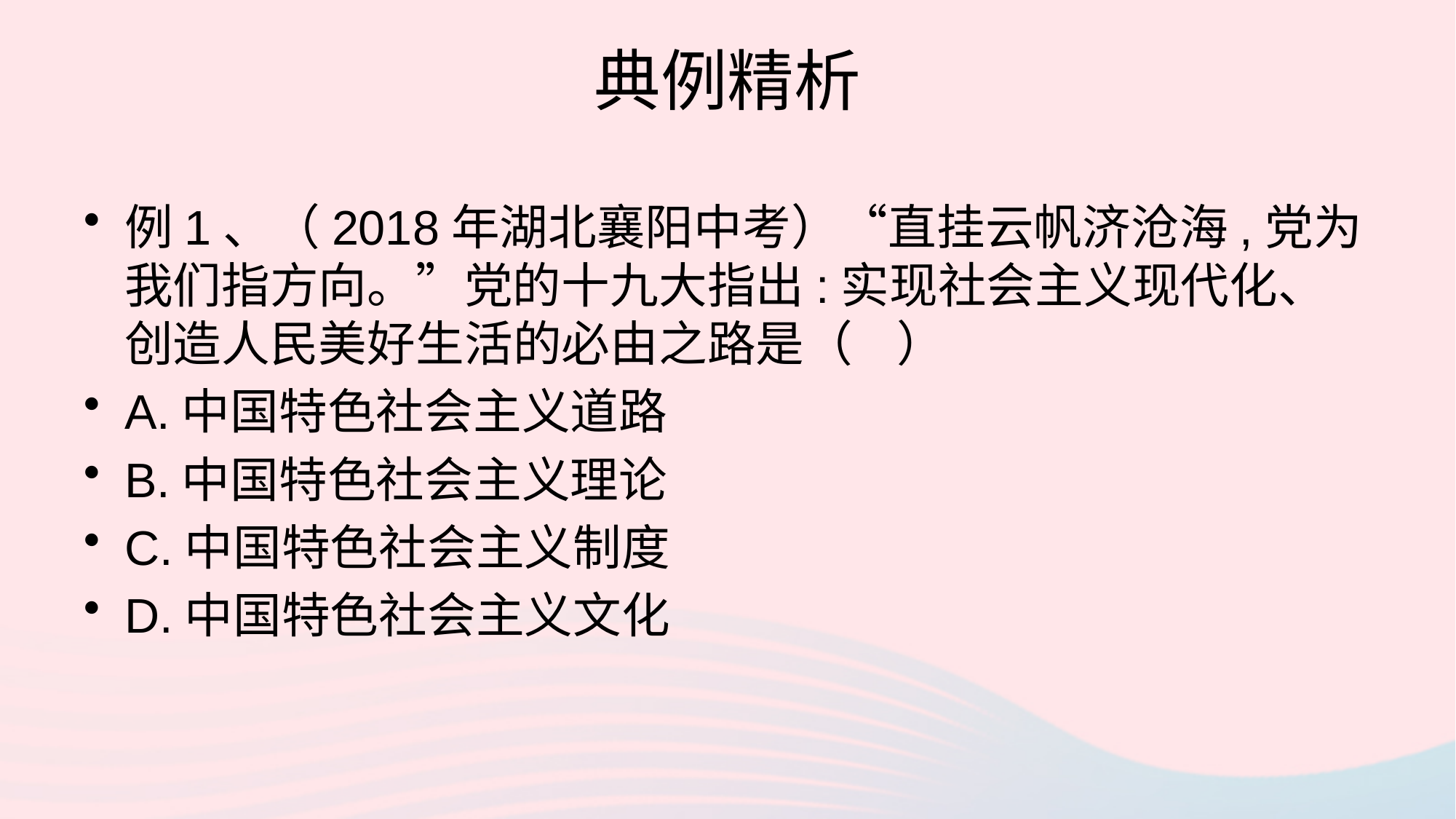

# 典例精析
例1、（2018年湖北襄阳中考）“直挂云帆济沧海,党为我们指方向。”党的十九大指出:实现社会主义现代化、创造人民美好生活的必由之路是（    ）
A.中国特色社会主义道路
B.中国特色社会主义理论
C.中国特色社会主义制度
D.中国特色社会主义文化